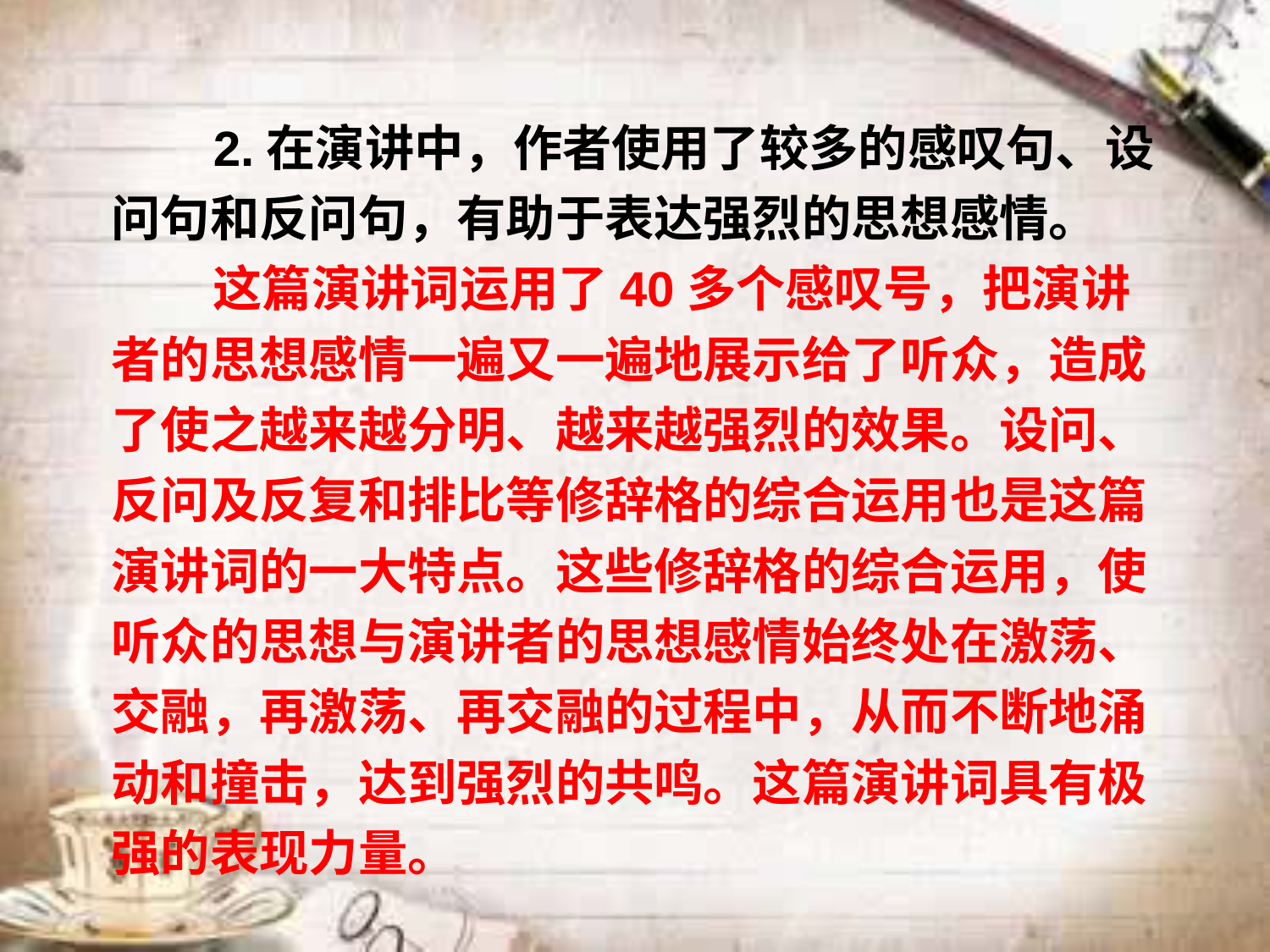

2.在演讲中，作者使用了较多的感叹句、设问句和反问句，有助于表达强烈的思想感情。
这篇演讲词运用了40多个感叹号，把演讲者的思想感情一遍又一遍地展示给了听众，造成了使之越来越分明、越来越强烈的效果。设问、反问及反复和排比等修辞格的综合运用也是这篇演讲词的一大特点。这些修辞格的综合运用，使听众的思想与演讲者的思想感情始终处在激荡、交融，再激荡、再交融的过程中，从而不断地涌动和撞击，达到强烈的共鸣。这篇演讲词具有极强的表现力量。